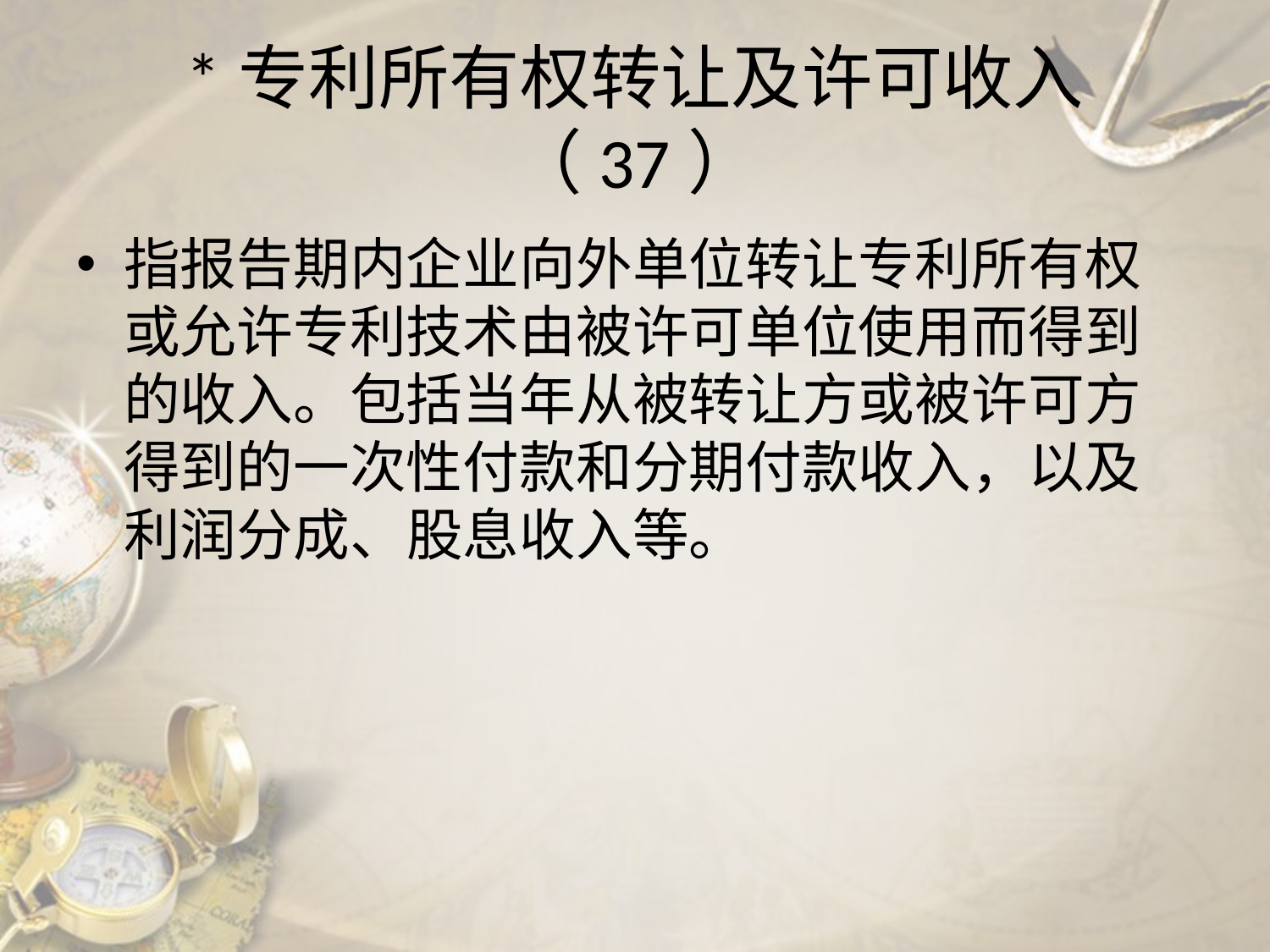

# *专利所有权转让及许可收入 （37）
指报告期内企业向外单位转让专利所有权或允许专利技术由被许可单位使用而得到的收入。包括当年从被转让方或被许可方得到的一次性付款和分期付款收入，以及利润分成、股息收入等。